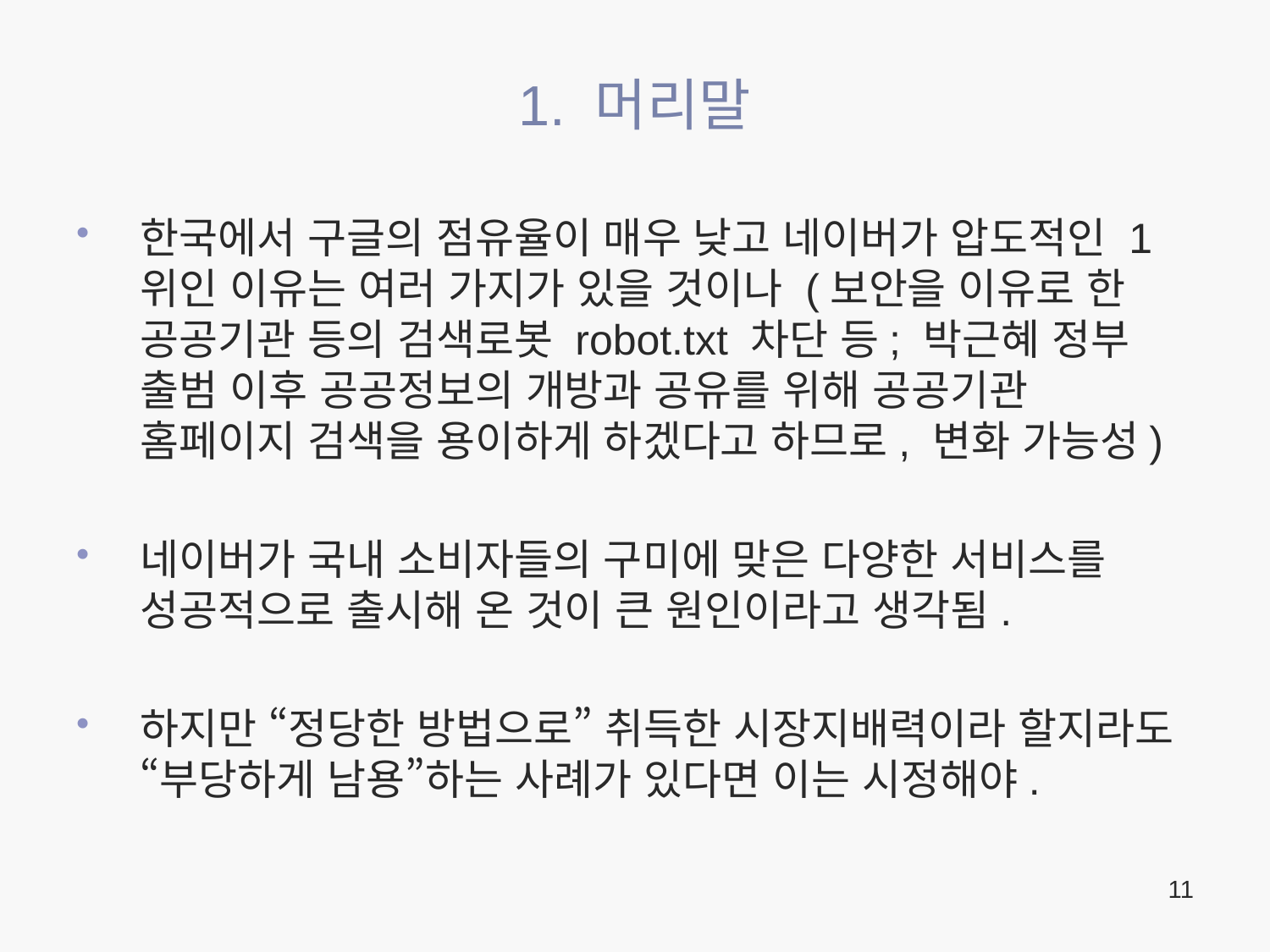

# 1. 머리말
한국에서 구글의 점유율이 매우 낮고 네이버가 압도적인 1위인 이유는 여러 가지가 있을 것이나 (보안을 이유로 한 공공기관 등의 검색로봇 robot.txt 차단 등; 박근혜 정부 출범 이후 공공정보의 개방과 공유를 위해 공공기관 홈페이지 검색을 용이하게 하겠다고 하므로, 변화 가능성)

네이버가 국내 소비자들의 구미에 맞은 다양한 서비스를 성공적으로 출시해 온 것이 큰 원인이라고 생각됨.

하지만 “정당한 방법으로” 취득한 시장지배력이라 할지라도 “부당하게 남용”하는 사례가 있다면 이는 시정해야.
11